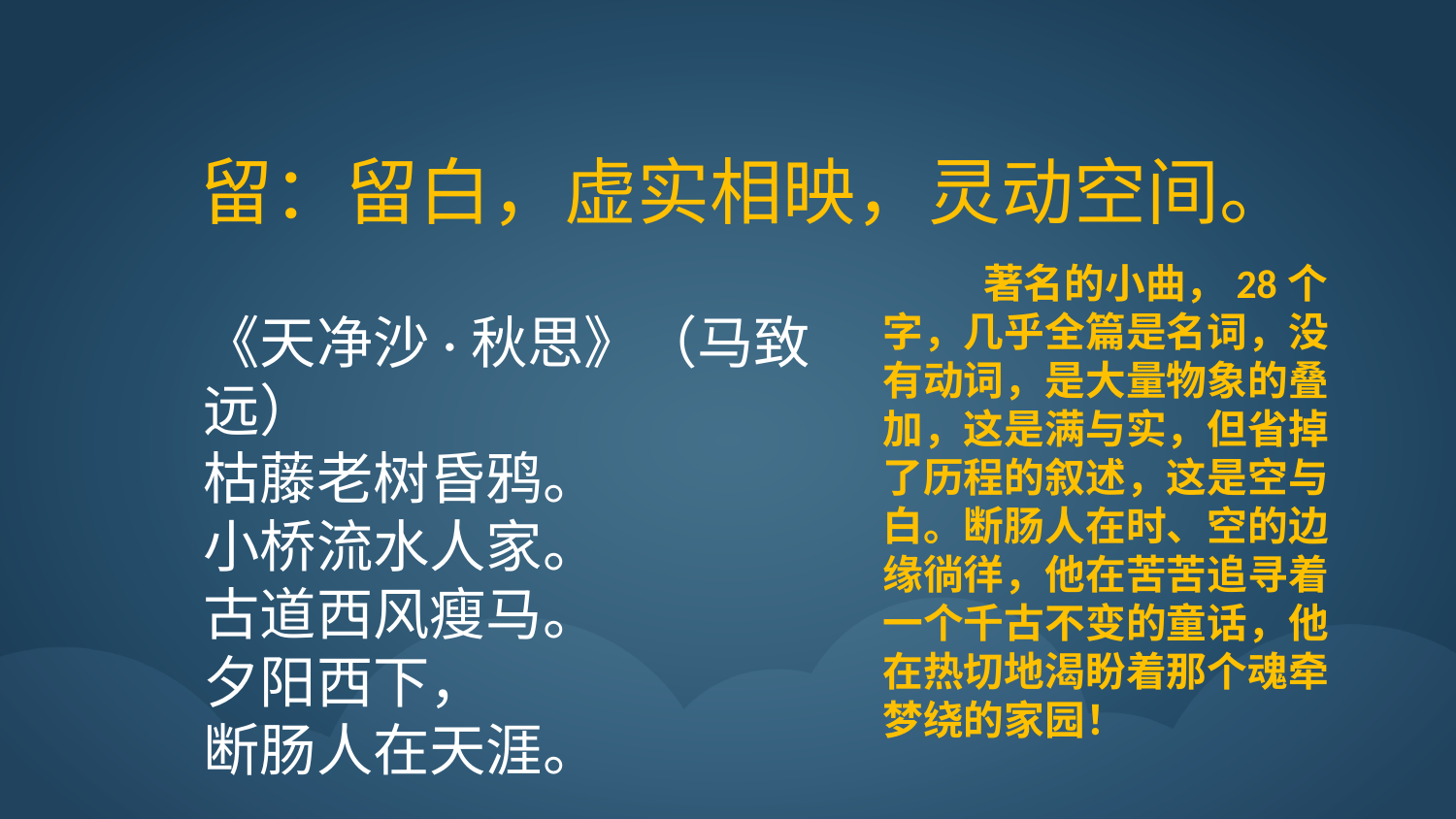

留：留白，虚实相映，灵动空间。

         著名的小曲，28个字，几乎全篇是名词，没有动词，是大量物象的叠加，这是满与实，但省掉了历程的叙述，这是空与白。断肠人在时、空的边缘徜徉，他在苦苦追寻着一个千古不变的童话，他在热切地渴盼着那个魂牵梦绕的家园！
《天净沙·秋思》（马致远）
枯藤老树昏鸦。
小桥流水人家。
古道西风瘦马。
夕阳西下，
断肠人在天涯。